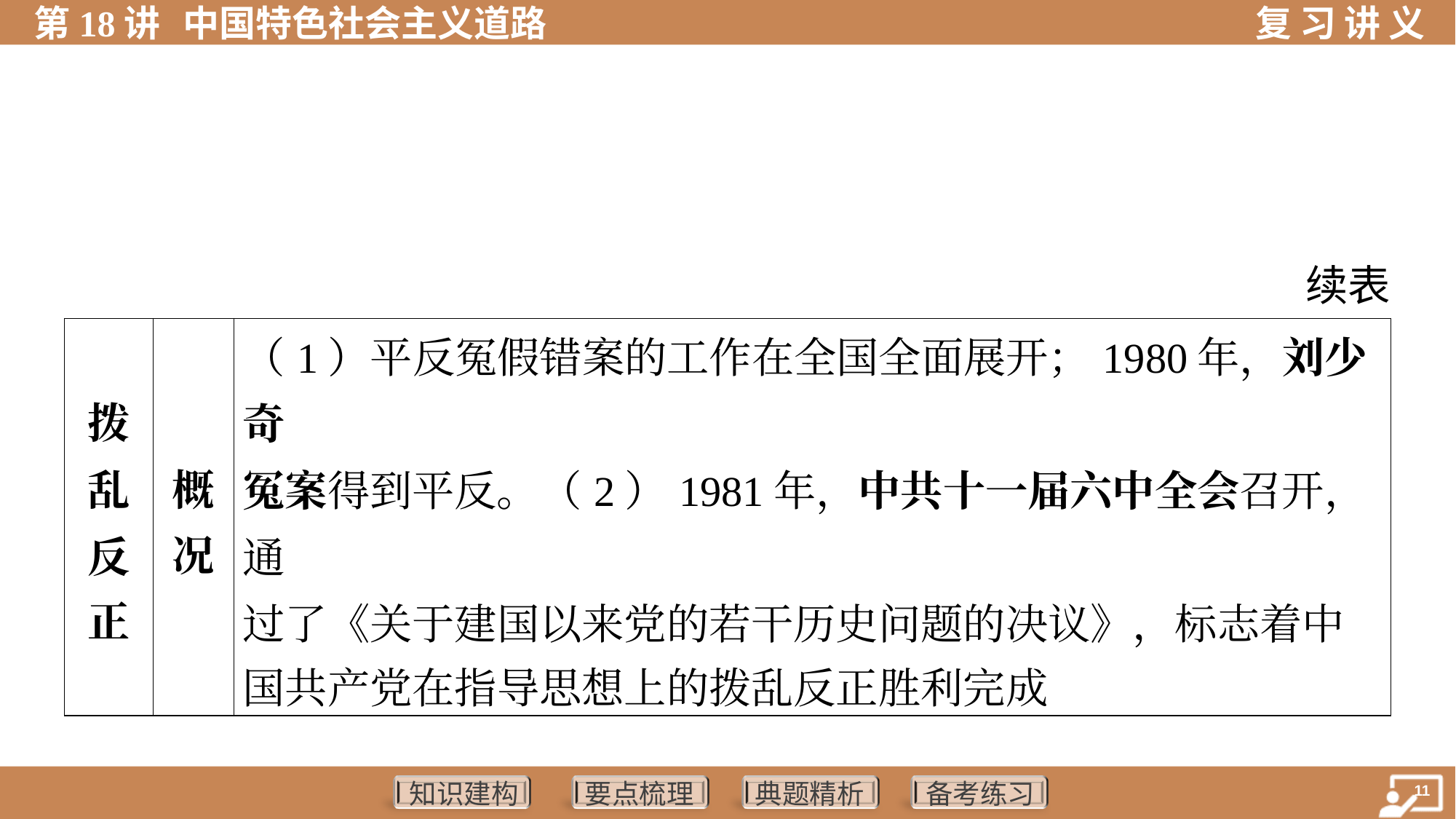

续表
| 拨 乱 反 正 | 概 况 | （1）平反冤假错案的工作在全国全面展开；1980年，刘少奇 冤案得到平反。（2）1981年，中共十一届六中全会召开，通 过了《关于建国以来党的若干历史问题的决议》，标志着中 国共产党在指导思想上的拨乱反正胜利完成 |  |  |  |
| --- | --- | --- | --- | --- | --- |